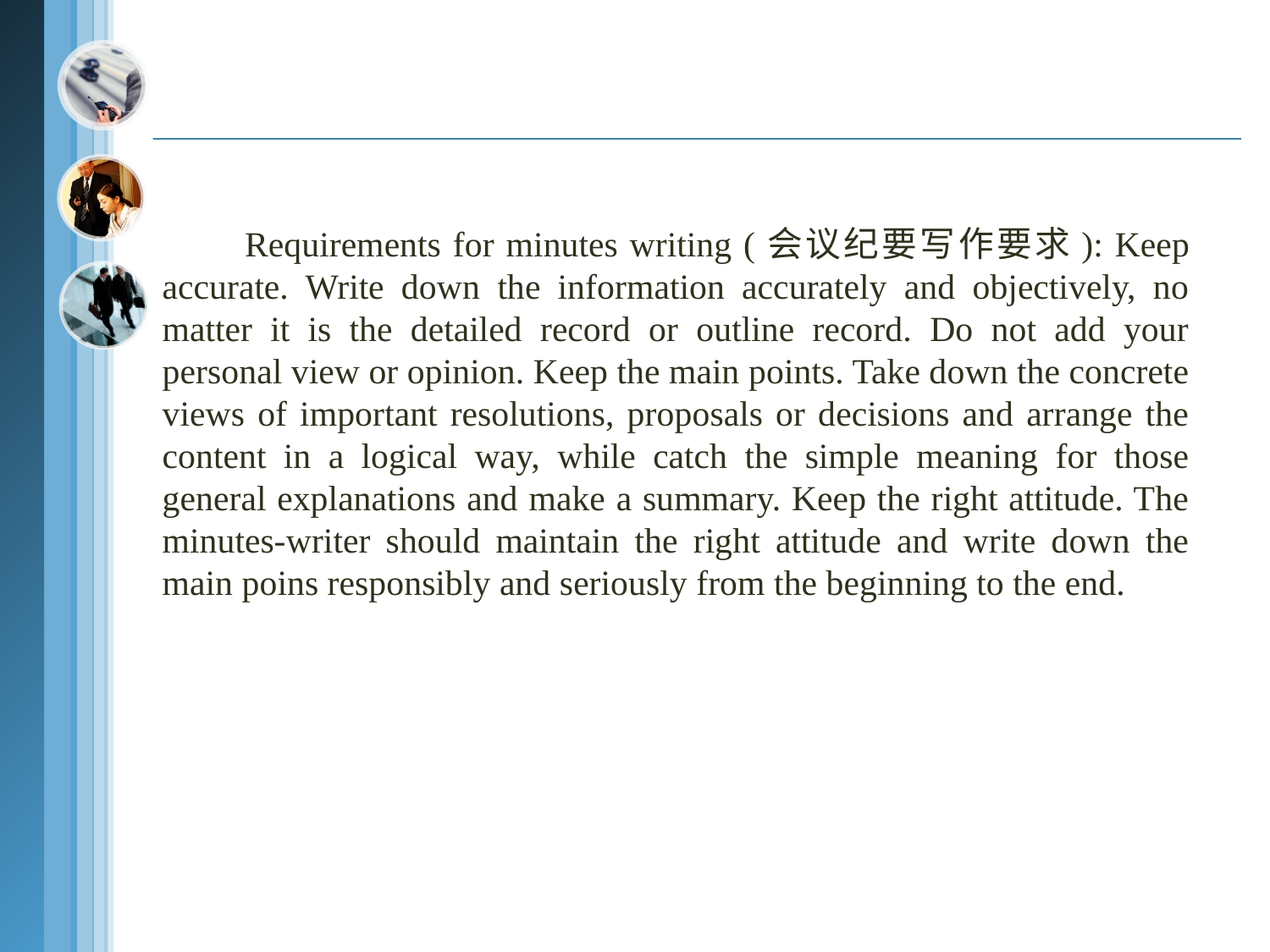

Requirements for minutes writing (会议纪要写作要求): Keep accurate. Write down the information accurately and objectively, no matter it is the detailed record or outline record. Do not add your personal view or opinion. Keep the main points. Take down the concrete views of important resolutions, proposals or decisions and arrange the content in a logical way, while catch the simple meaning for those general explanations and make a summary. Keep the right attitude. The minutes-writer should maintain the right attitude and write down the main poins responsibly and seriously from the beginning to the end.